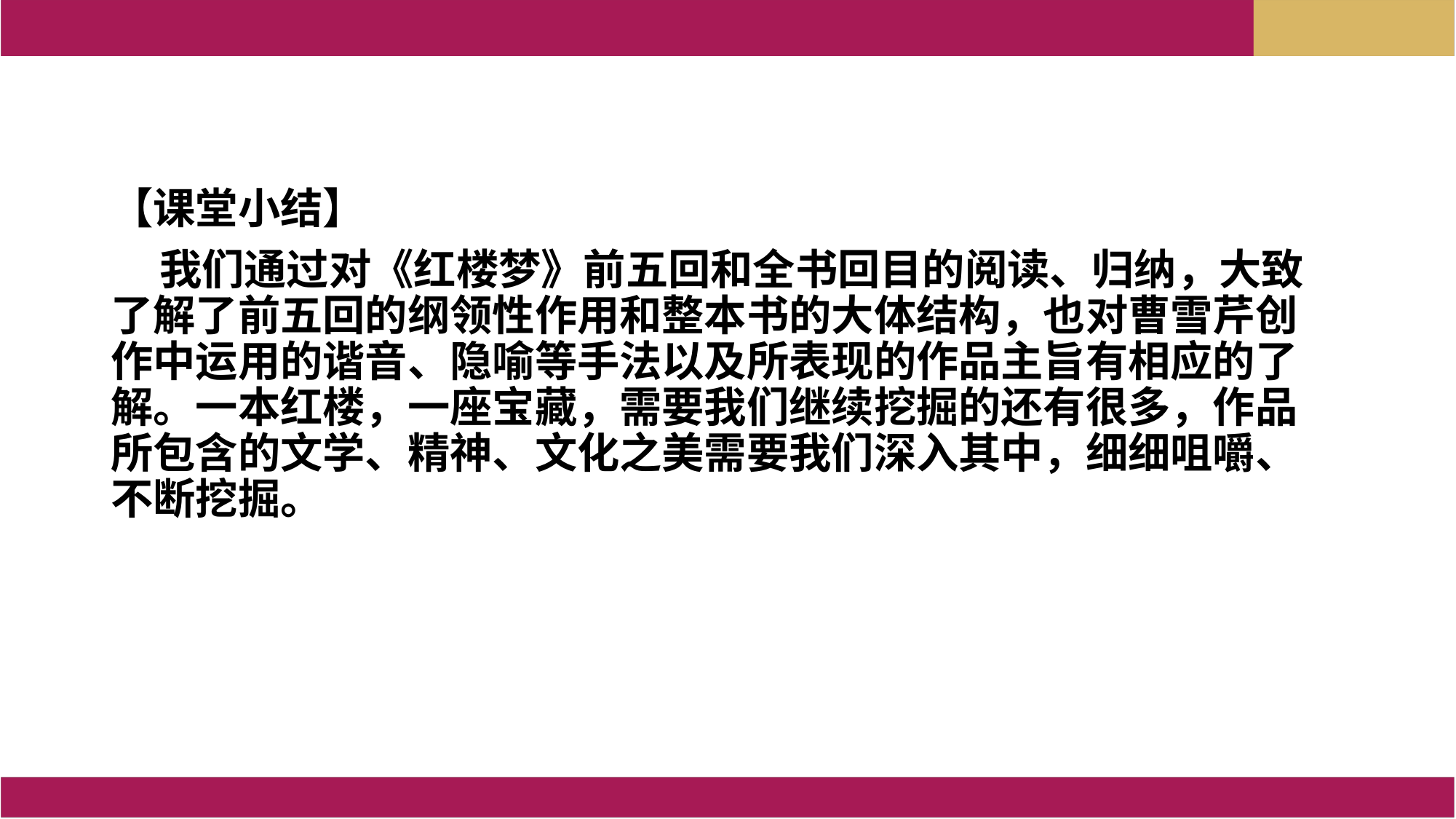

【课堂小结】
    我们通过对《红楼梦》前五回和全书回目的阅读、归纳，大致了解了前五回的纲领性作用和整本书的大体结构，也对曹雪芹创作中运用的谐音、隐喻等手法以及所表现的作品主旨有相应的了解。一本红楼，一座宝藏，需要我们继续挖掘的还有很多，作品所包含的文学、精神、文化之美需要我们深入其中，细细咀嚼、不断挖掘。